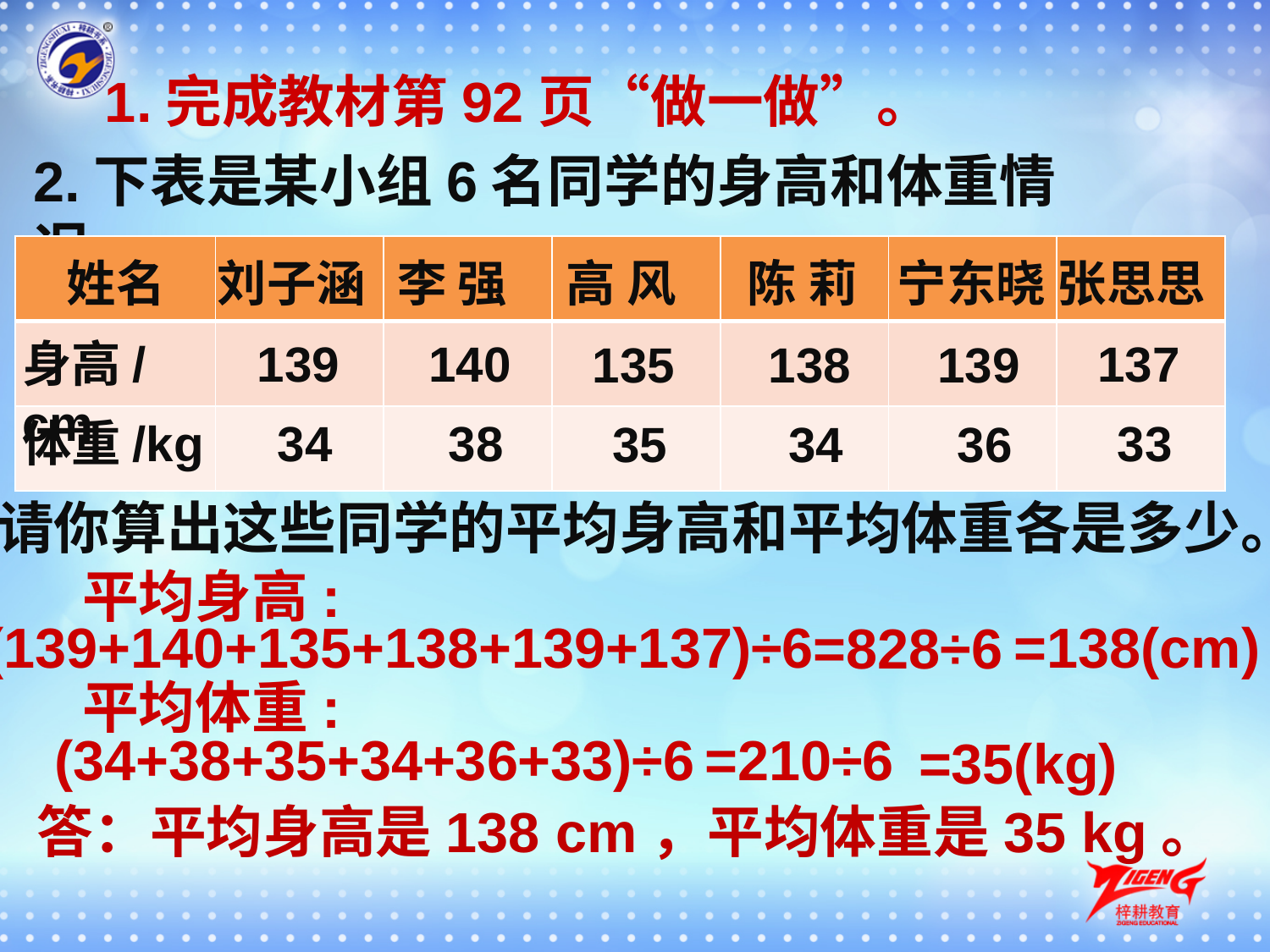

1.完成教材第92页“做一做”。
2.下表是某小组6名同学的身高和体重情况。
|  |  |  |  |  |  |  |
| --- | --- | --- | --- | --- | --- | --- |
|  |  |  |  |  |  |  |
|  |  |  |  |  |  |  |
姓名
刘子涵
李 强
高 风
陈 莉
宁东晓
张思思
身高/cm
139
140
137
135
138
139
体重/kg
34
38
33
35
34
36
请你算出这些同学的平均身高和平均体重各是多少。
平均身高:
(139+140+135+138+139+137)÷6
=138(cm)
=828÷6
平均体重:
(34+38+35+34+36+33)÷6
=210÷6
=35(kg)
答：平均身高是138 cm，平均体重是35 kg。